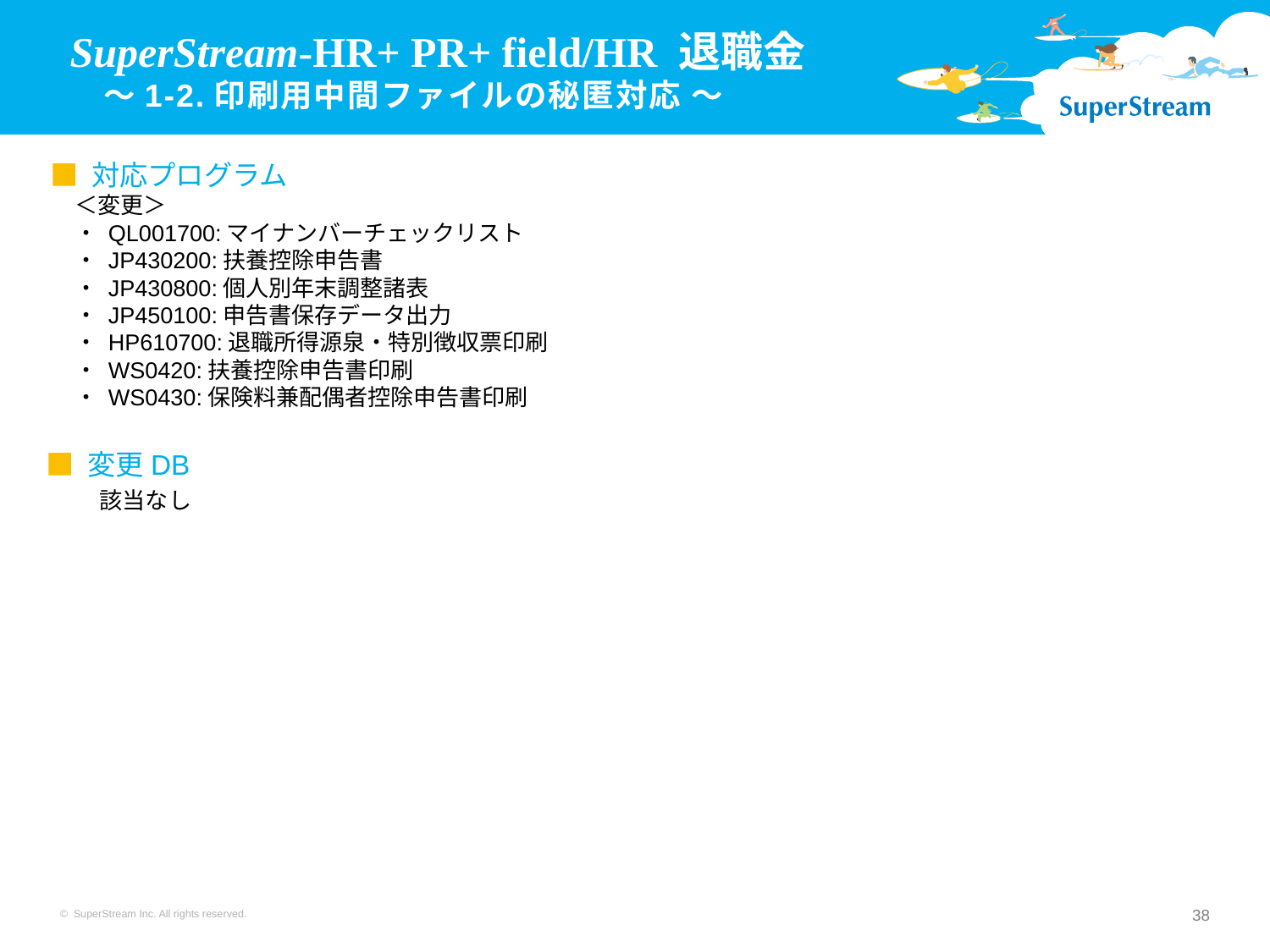

# SuperStream-HR+ PR+ field/HR 退職金 　～1-2.印刷用中間ファイルの秘匿対応 ～
■ 対応プログラム
＜変更＞
・ QL001700:マイナンバーチェックリスト
・ JP430200:扶養控除申告書
・ JP430800:個人別年末調整諸表
・ JP450100:申告書保存データ出力
・ HP610700:退職所得源泉・特別徴収票印刷
・ WS0420:扶養控除申告書印刷
・ WS0430:保険料兼配偶者控除申告書印刷
■ 変更DB
該当なし
©  SuperStream Inc. All rights reserved.
38